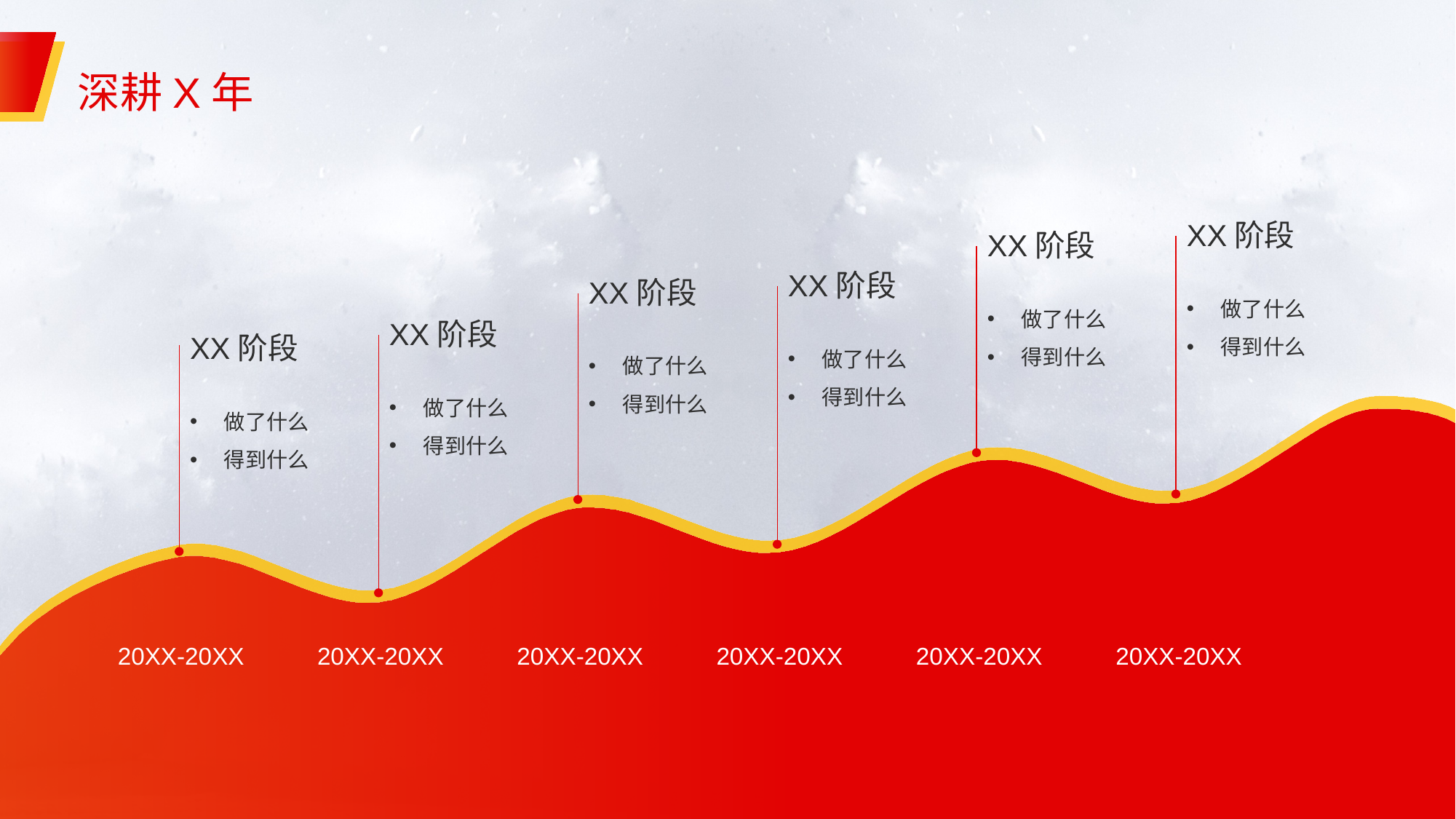

# 深耕X年
XX阶段
做了什么
得到什么
XX阶段
做了什么
得到什么
XX阶段
做了什么
得到什么
XX阶段
做了什么
得到什么
XX阶段
做了什么
得到什么
XX阶段
做了什么
得到什么

20XX-20XX
20XX-20XX
20XX-20XX
20XX-20XX
20XX-20XX
20XX-20XX